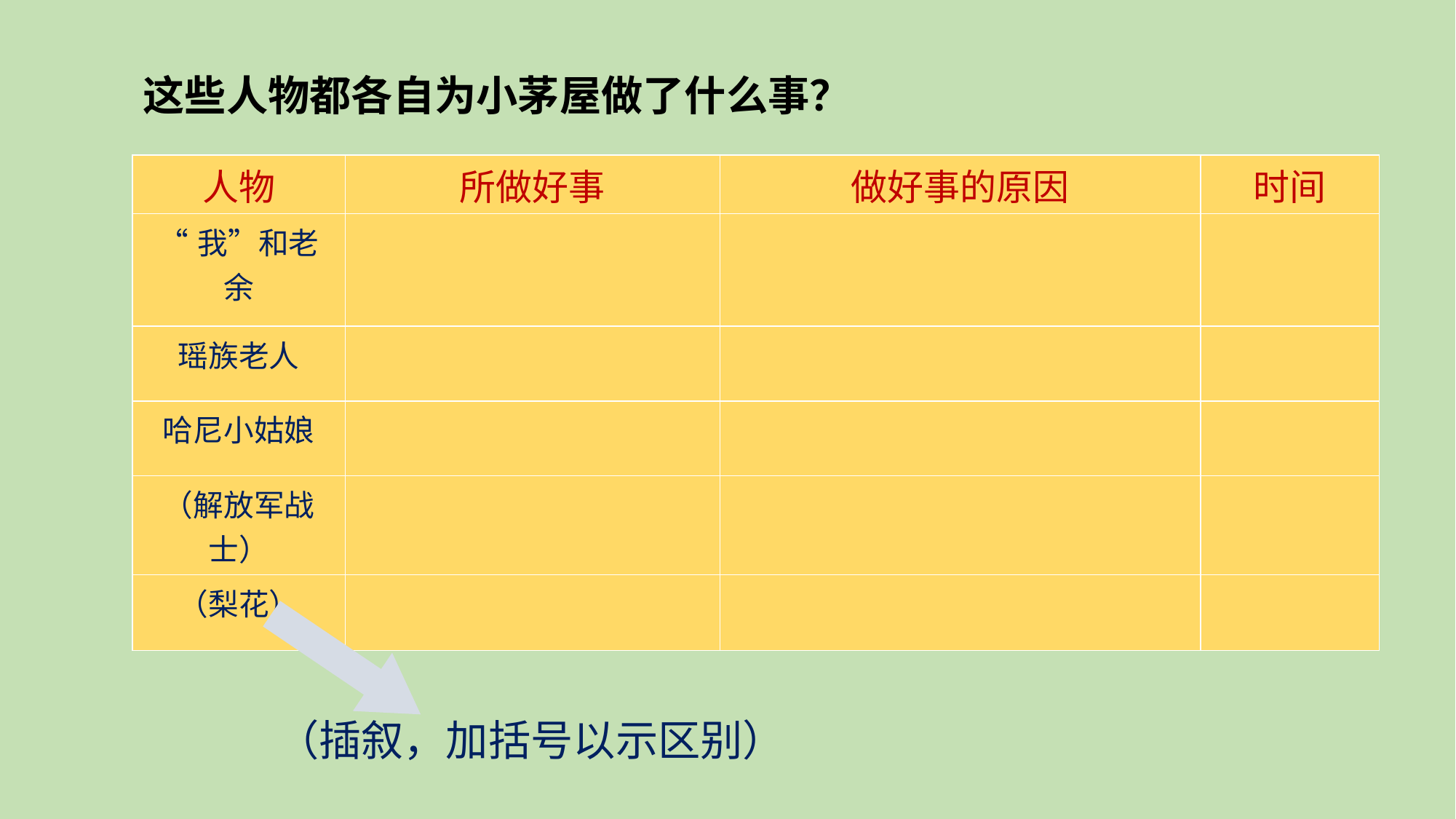

这些人物都各自为小茅屋做了什么事？
| 人物 | 所做好事 | 做好事的原因 | 时间 |
| --- | --- | --- | --- |
| “我”和老余 |  |  |  |
| 瑶族老人 |  |  |  |
| 哈尼小姑娘 |  |  |  |
| （解放军战士） |  |  |  |
| （梨花） |  |  |  |

（插叙，加括号以示区别）